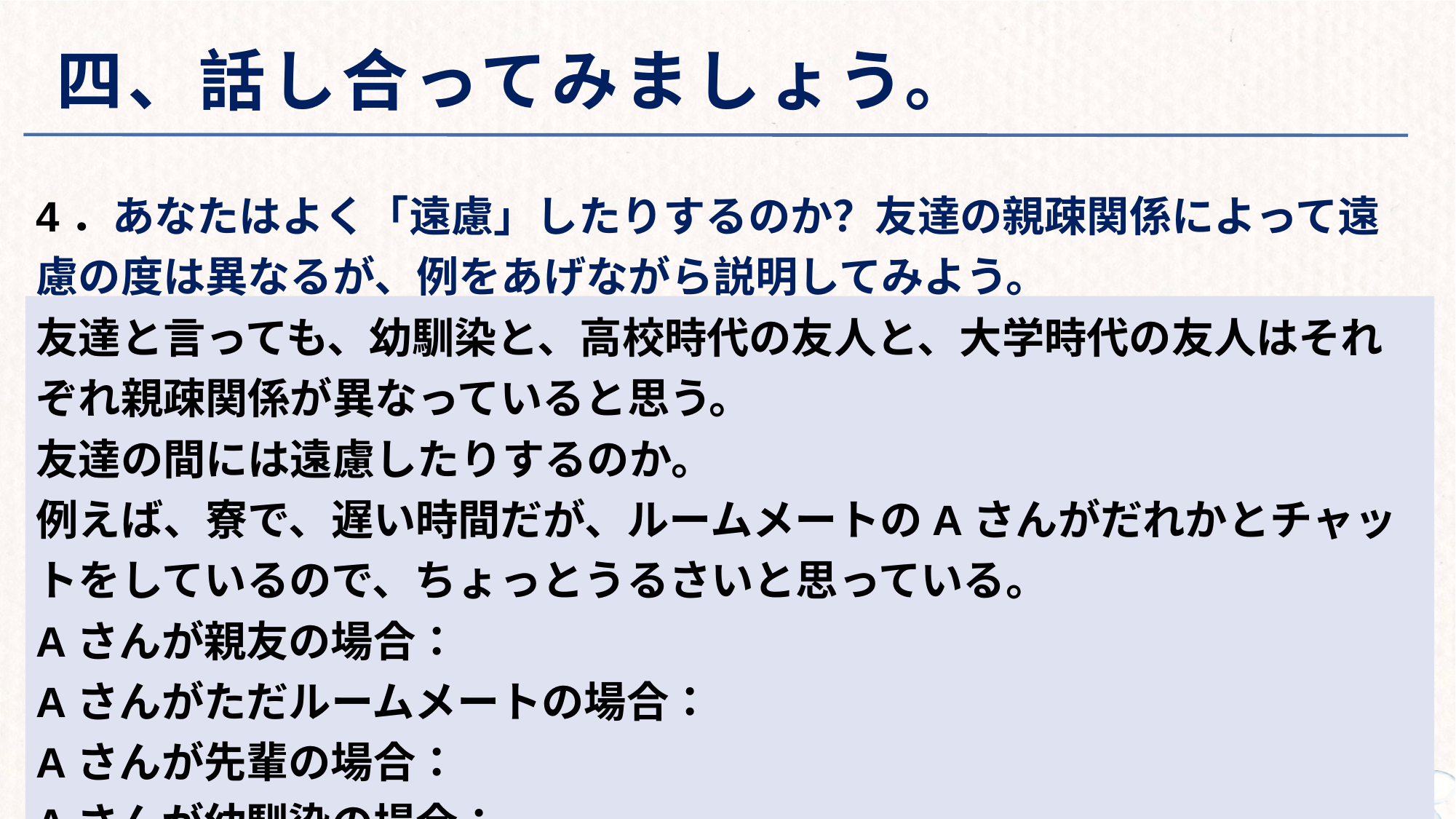

# 四、話し合ってみましょう。
4．あなたはよく「遠慮」したりするのか？友達の親疎関係によって遠慮の度は異なるが、例をあげながら説明してみよう。
友達と言っても、幼馴染と、高校時代の友人と、大学時代の友人はそれぞれ親疎関係が異なっていると思う。
友達の間には遠慮したりするのか。
例えば、寮で、遅い時間だが、ルームメートのAさんがだれかとチャットをしているので、ちょっとうるさいと思っている。
Aさんが親友の場合：
Aさんがただルームメートの場合：
Aさんが先輩の場合：
Aさんが幼馴染の場合：